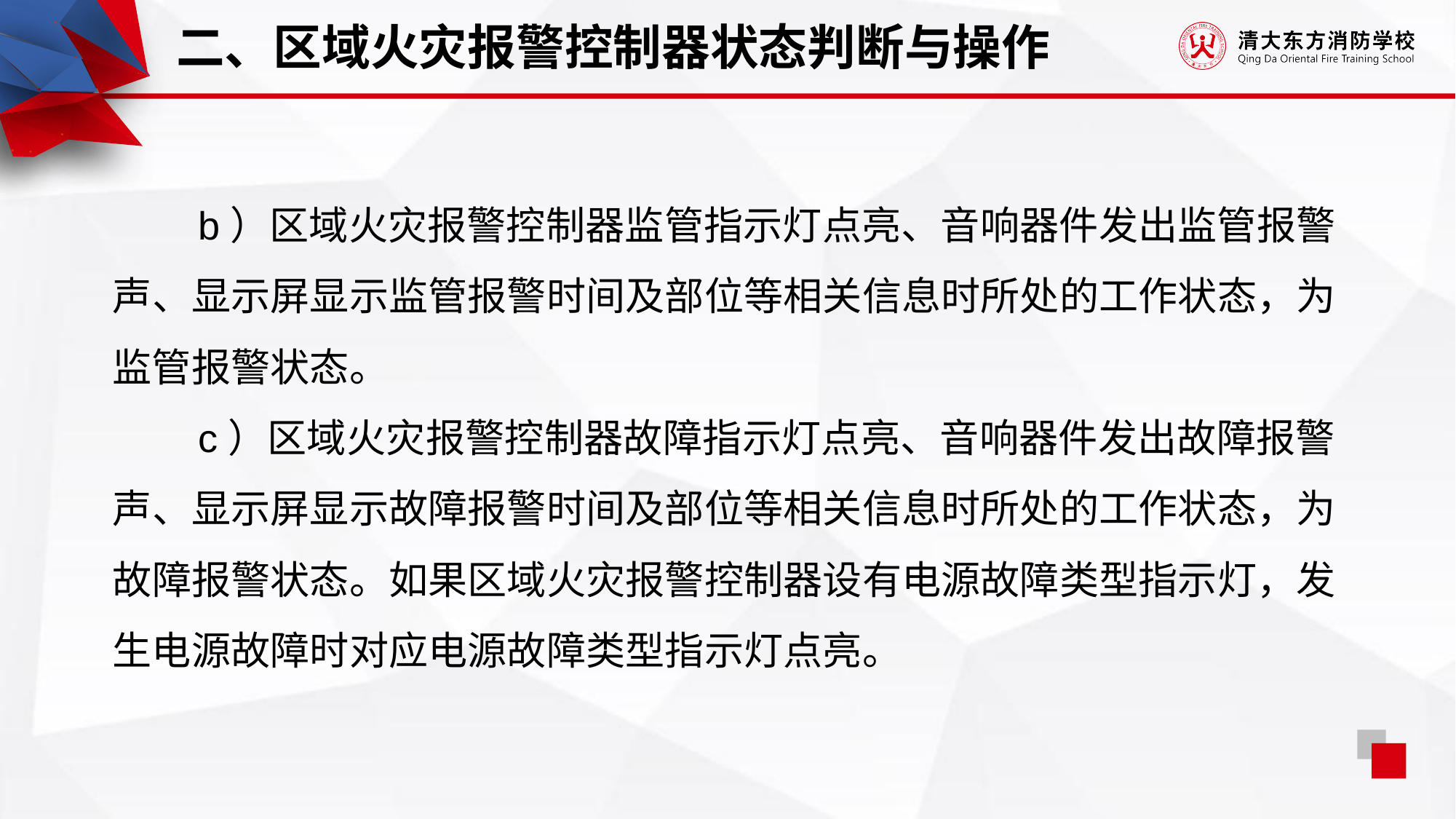

二、区域火灾报警控制器状态判断与操作

b）区域火灾报警控制器监管指示灯点亮、音响器件发出监管报警声、显示屏显示监管报警时间及部位等相关信息时所处的工作状态，为监管报警状态。
c）区域火灾报警控制器故障指示灯点亮、音响器件发出故障报警声、显示屏显示故障报警时间及部位等相关信息时所处的工作状态，为故障报警状态。如果区域火灾报警控制器设有电源故障类型指示灯，发生电源故障时对应电源故障类型指示灯点亮。